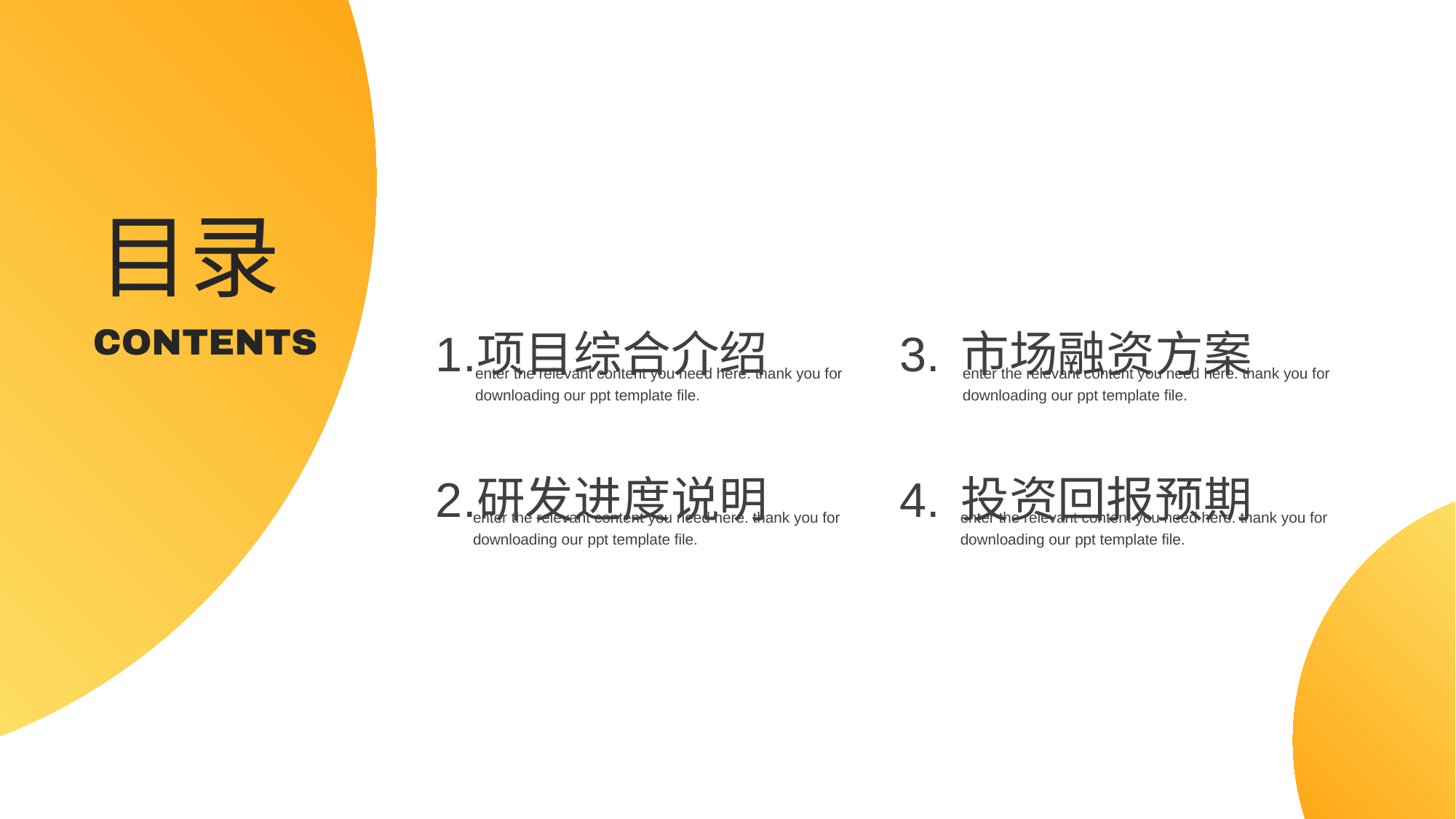

目录
项目综合介绍
研发进度说明
市场融资方案
投资回报预期
CONTENTS
enter the relevant content you need here. thank you for downloading our ppt template file.
enter the relevant content you need here. thank you for downloading our ppt template file.
enter the relevant content you need here. thank you for downloading our ppt template file.
enter the relevant content you need here. thank you for downloading our ppt template file.